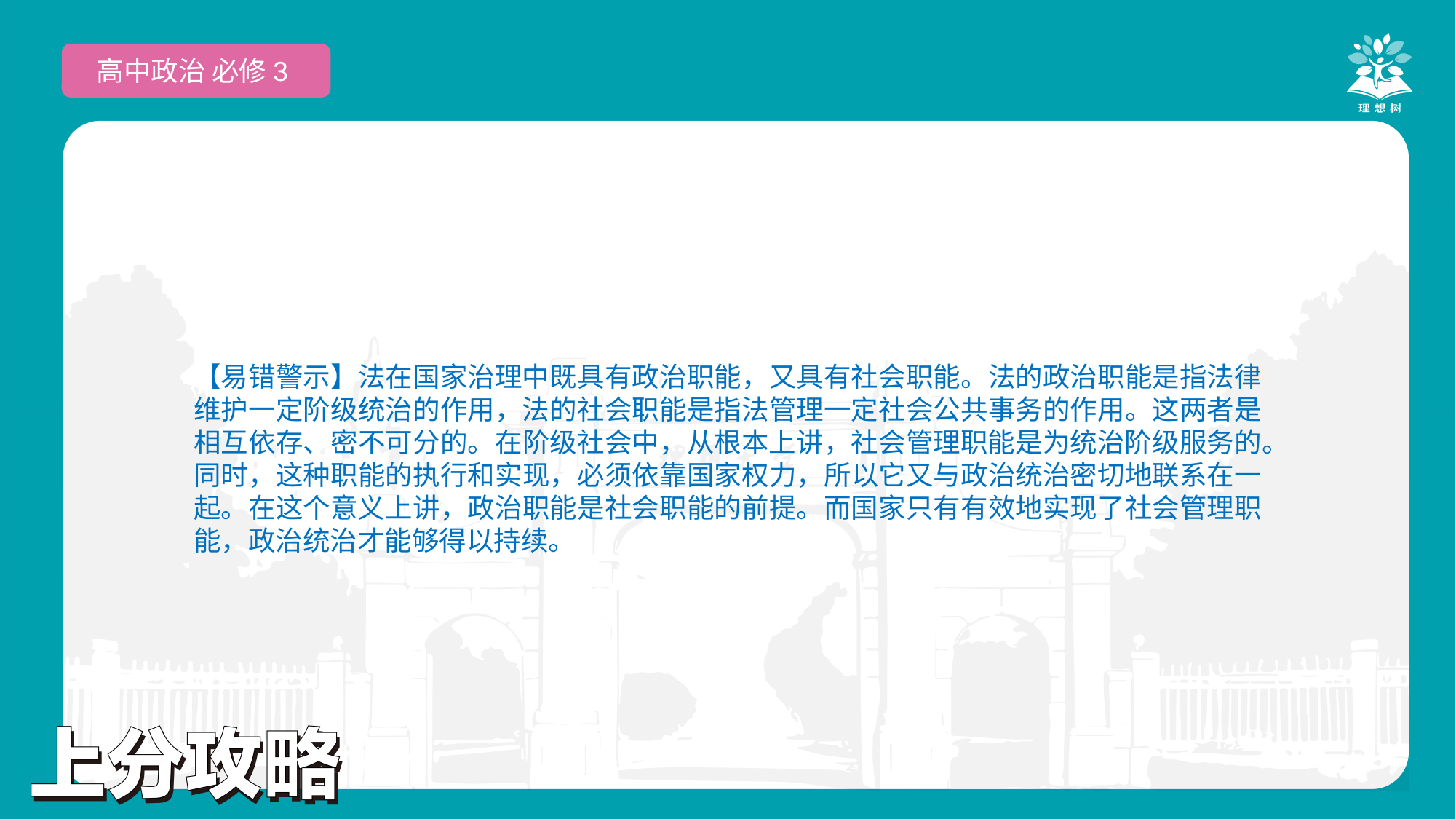

高中政治 必修3
【易错警示】法在国家治理中既具有政治职能，又具有社会职能。法的政治职能是指法律维护一定阶级统治的作用，法的社会职能是指法管理一定社会公共事务的作用。这两者是相互依存、密不可分的。在阶级社会中，从根本上讲，社会管理职能是为统治阶级服务的。同时，这种职能的执行和实现，必须依靠国家权力，所以它又与政治统治密切地联系在一起。在这个意义上讲，政治职能是社会职能的前提。而国家只有有效地实现了社会管理职能，政治统治才能够得以持续。